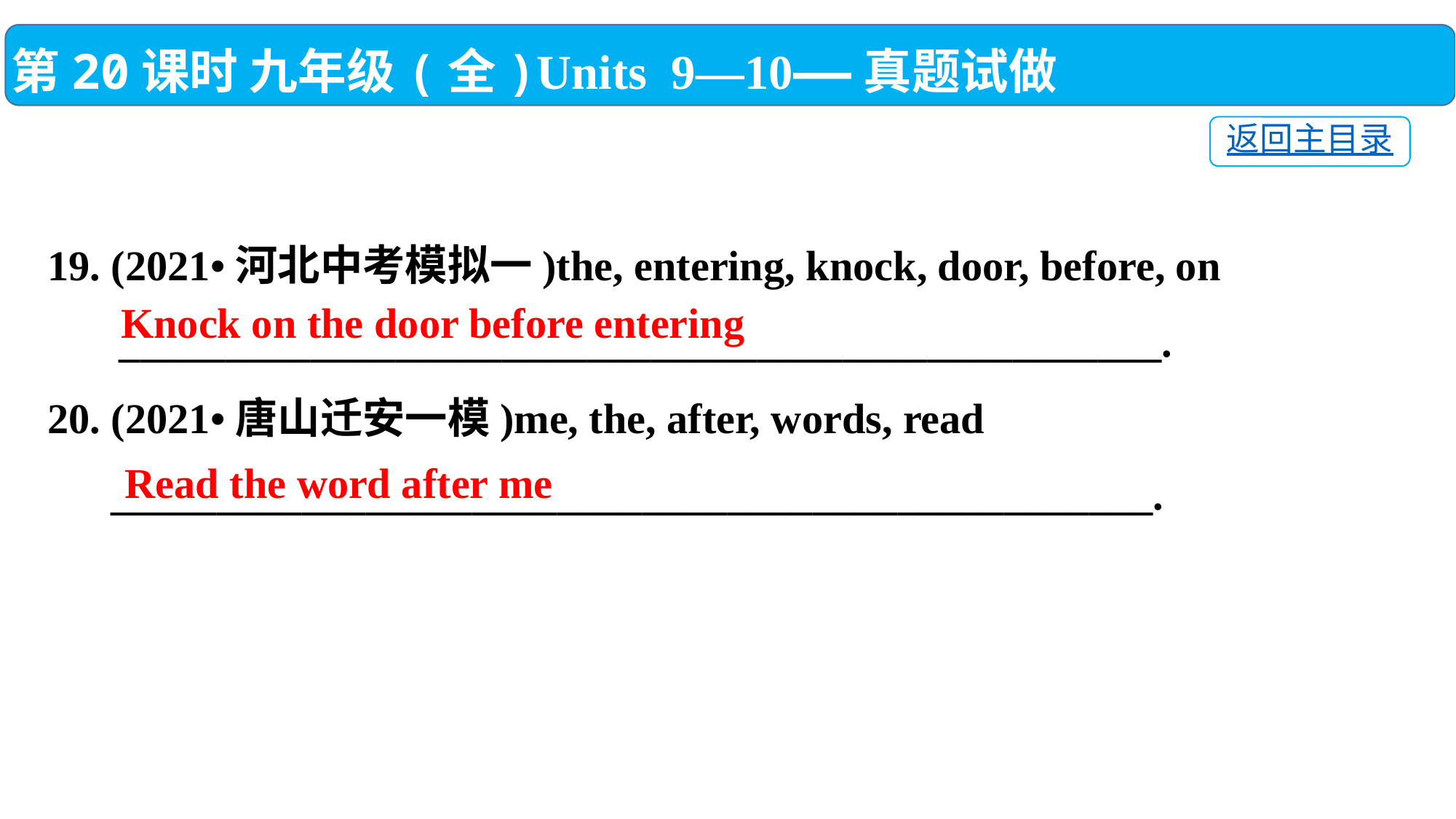

第20课时 九年级(全)Units  9—10——真题试做
返回主目录
19. (2021•河北中考模拟一)the, entering, knock, door, before, on
　  _________________________________________________.
20. (2021•唐山迁安一模)me, the, after, words, read
      _________________________________________________.

 Knock on the door before entering
Read the word after me